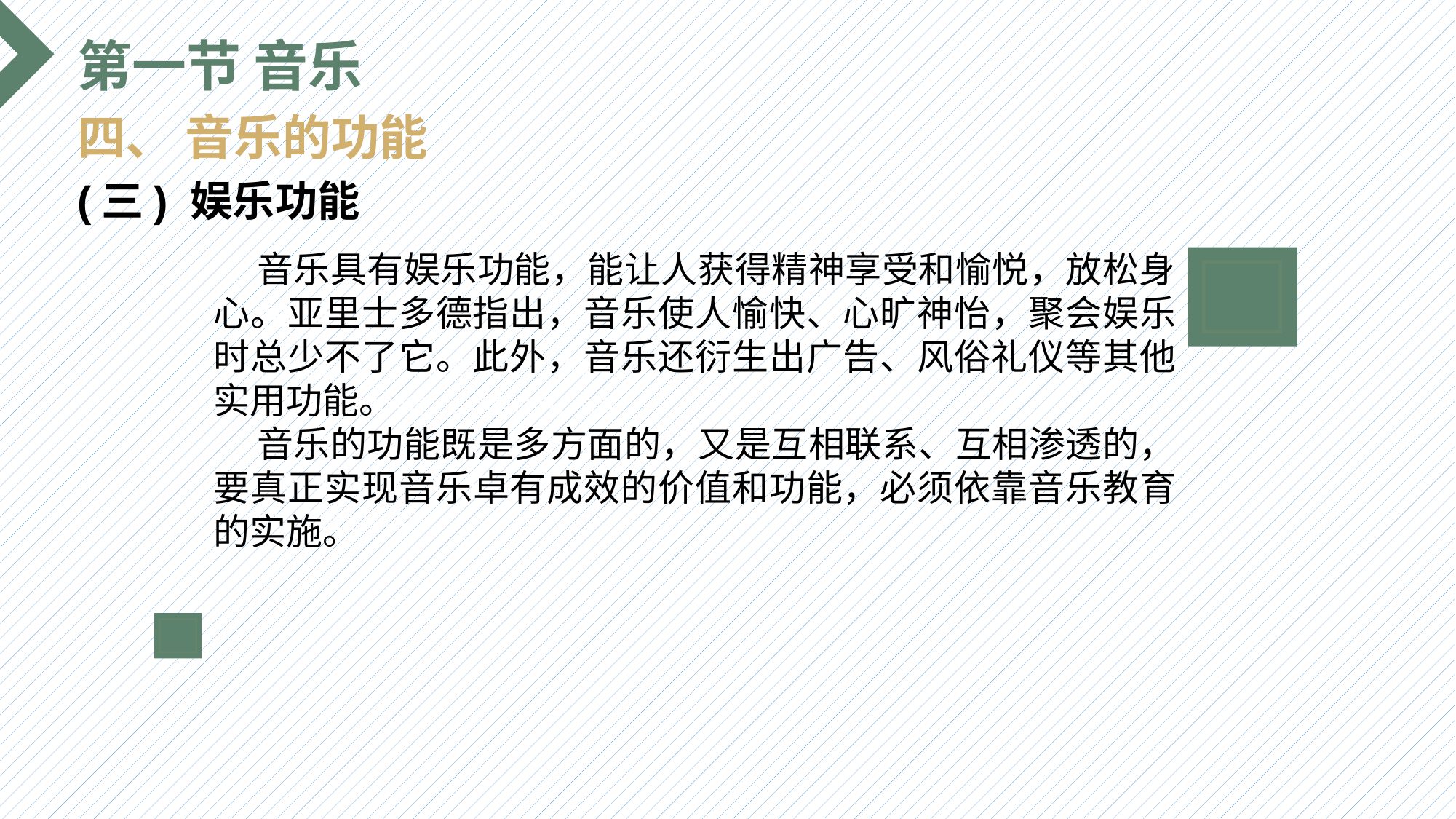

第一节 音乐
四、 音乐的功能
(三) 娱乐功能

    音乐具有娱乐功能，能让人获得精神享受和愉悦，放松身心。亚里士多德指出，音乐使人愉快、心旷神怡，聚会娱乐时总少不了它。此外，音乐还衍生出广告、风俗礼仪等其他实用功能。
    音乐的功能既是多方面的，又是互相联系、互相渗透的，要真正实现音乐卓有成效的价值和功能，必须依靠音乐教育的实施。

选题背景
输入您的内容，请简要说明，言简意赅即可输入您的内容，请简要说明，言简意赅即可输入您的内容，请简要说明，言简意赅即可输入您的内容，请简要说明，言简意赅即可